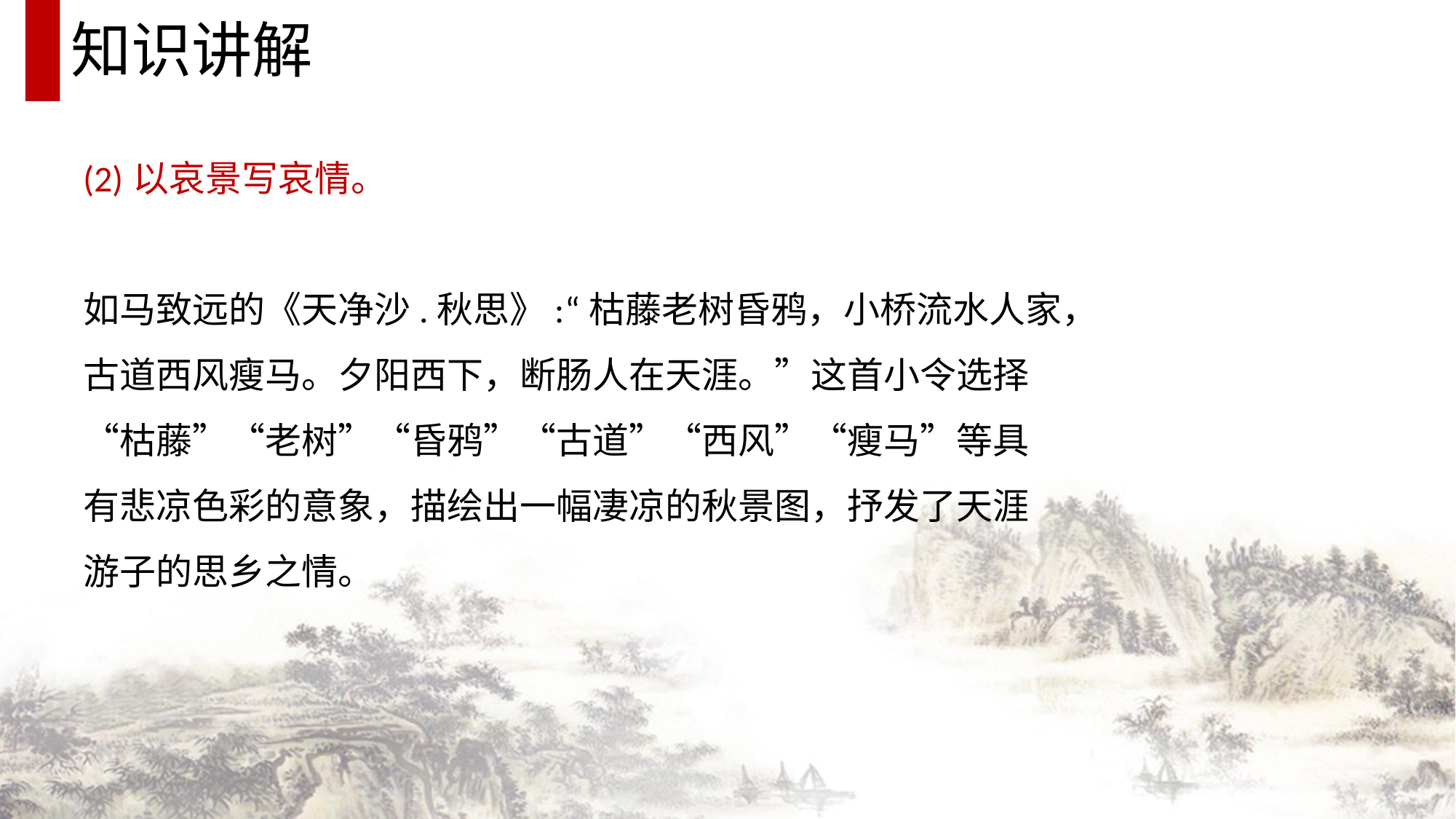

知识讲解
(2)以哀景写哀情。

如马致远的《天净沙.秋思》:“枯藤老树昏鸦，小桥流水人家，古道西风瘦马。夕阳西下，断肠人在天涯。”这首小令选择“枯藤”“老树”“昏鸦”“古道”“西风”“瘦马”等具有悲凉色彩的意象，描绘出一幅凄凉的秋景图，抒发了天涯游子的思乡之情。